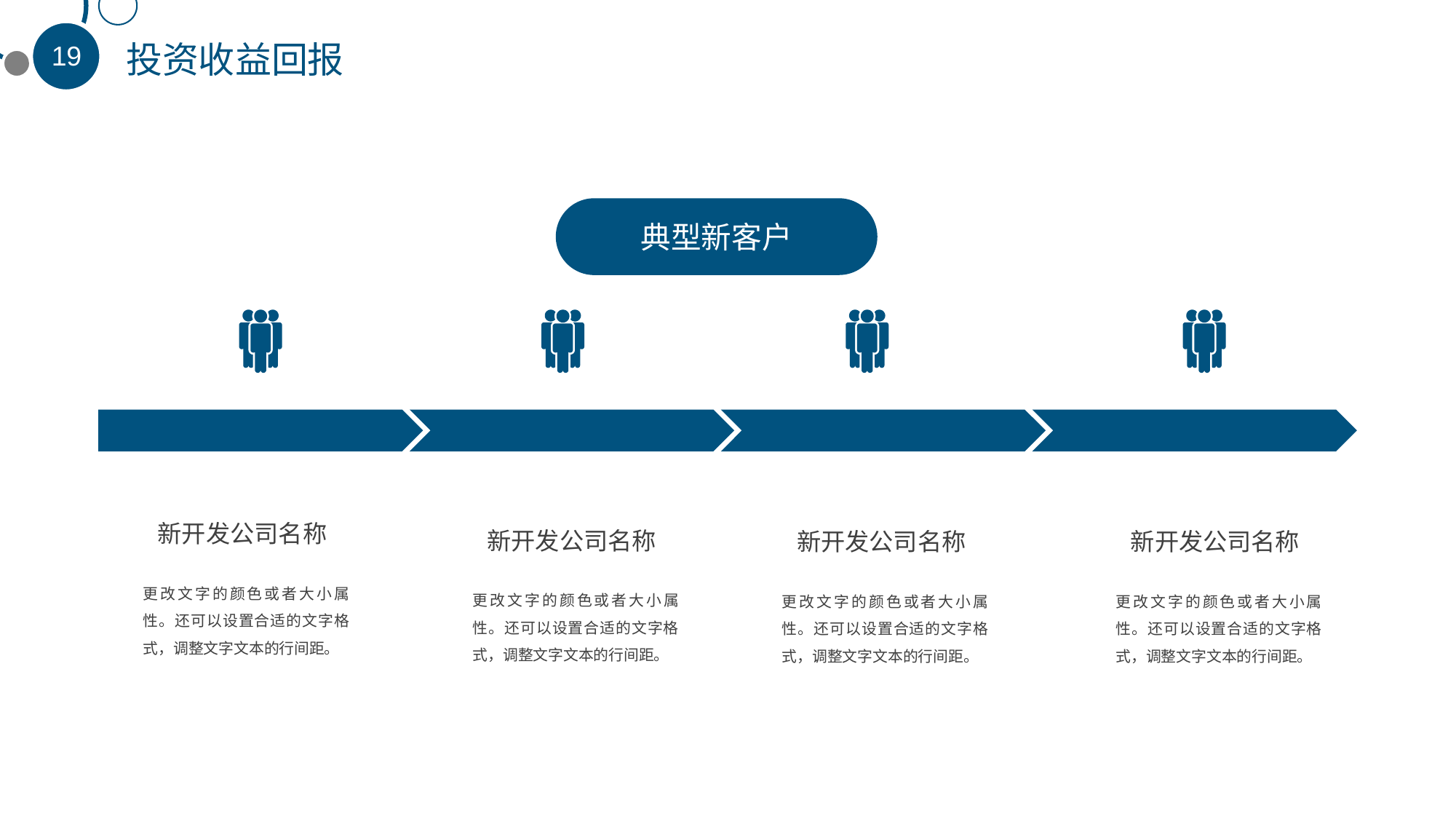

投资收益回报
典型新客户

新开发公司名称
更改文字的颜色或者大小属性。还可以设置合适的文字格式，调整文字文本的行间距。
新开发公司名称
更改文字的颜色或者大小属性。还可以设置合适的文字格式，调整文字文本的行间距。
新开发公司名称
更改文字的颜色或者大小属性。还可以设置合适的文字格式，调整文字文本的行间距。
新开发公司名称
更改文字的颜色或者大小属性。还可以设置合适的文字格式，调整文字文本的行间距。